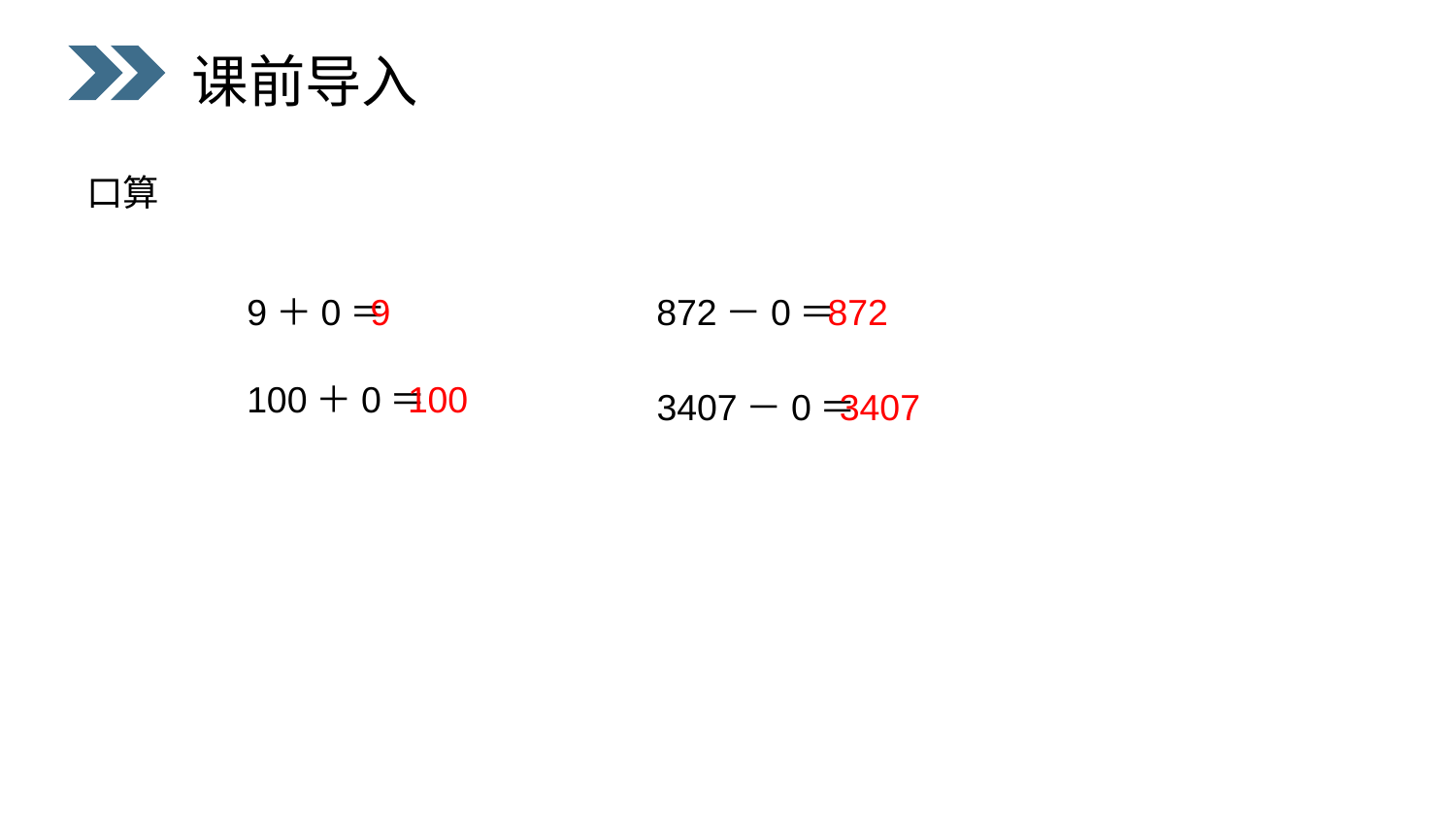

课前导入
口算
9
872
9＋0＝
872－0＝
100
100＋0＝
3407
3407－0＝